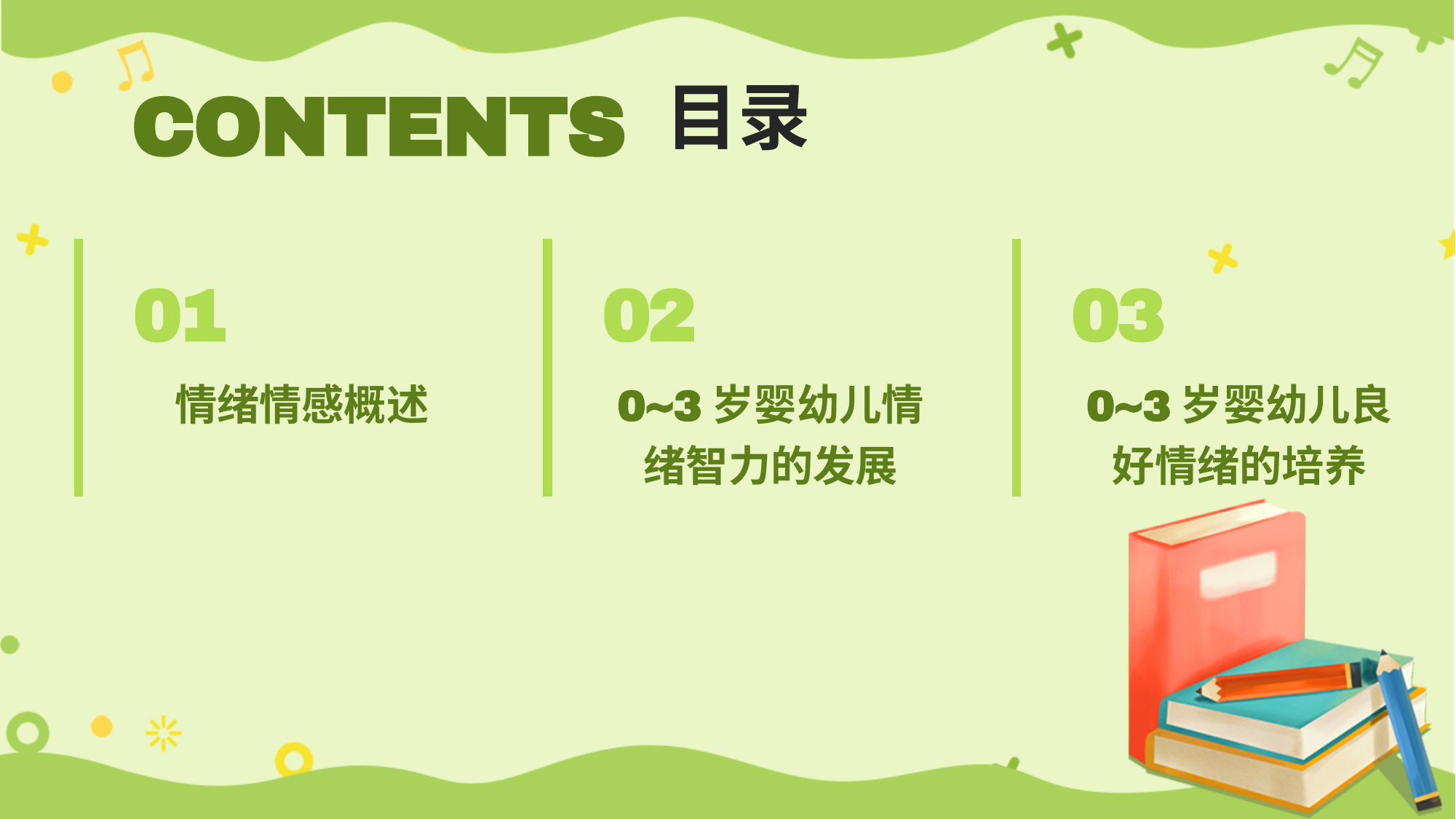

CONTENTS
目录
01
02
03
情绪情感概述
0~3岁婴幼儿情绪智力的发展
0~3岁婴幼儿良好情绪的培养